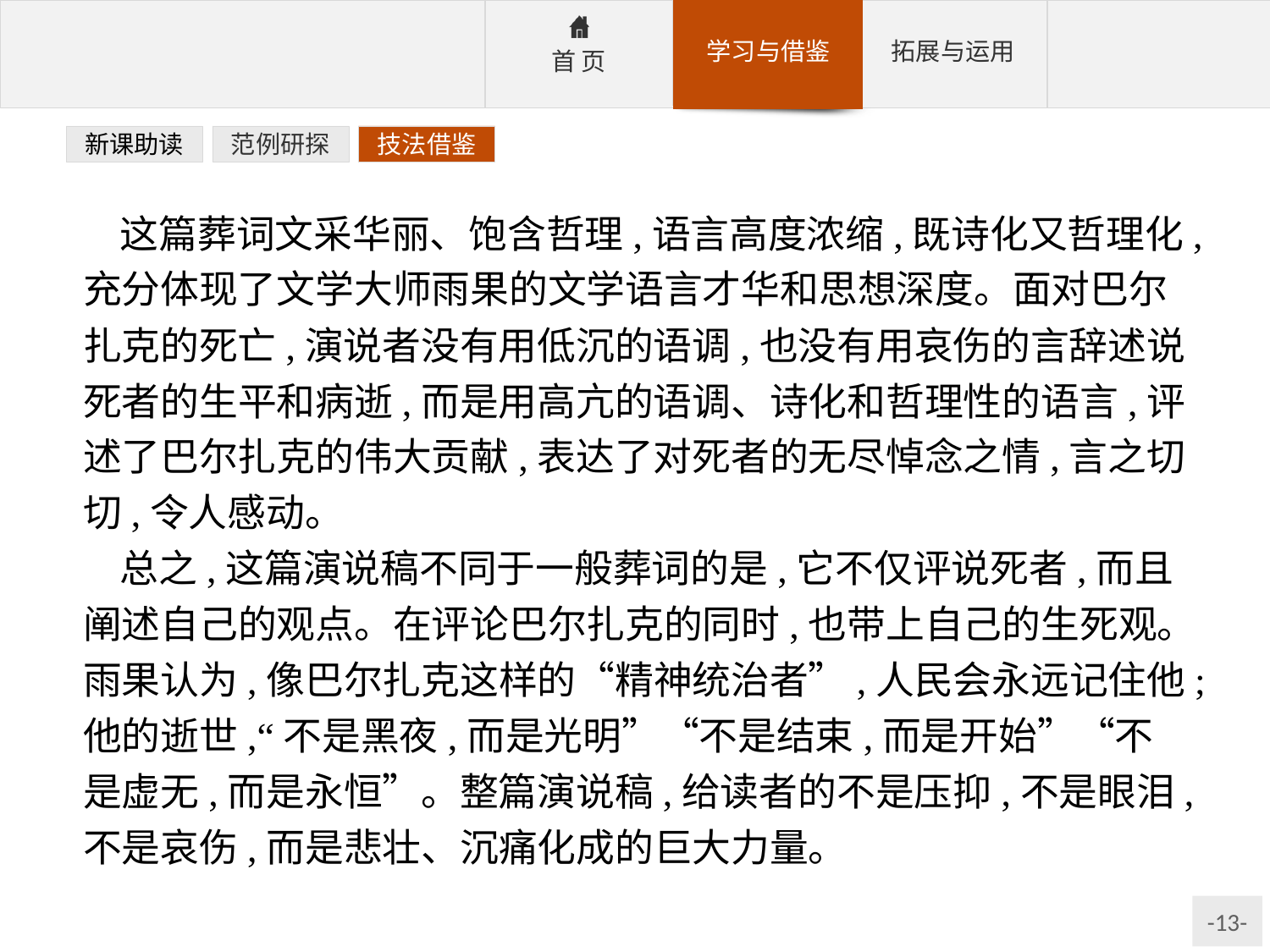

新课助读
范例研探
技法借鉴
这篇葬词文采华丽、饱含哲理,语言高度浓缩,既诗化又哲理化,充分体现了文学大师雨果的文学语言才华和思想深度。面对巴尔扎克的死亡,演说者没有用低沉的语调,也没有用哀伤的言辞述说死者的生平和病逝,而是用高亢的语调、诗化和哲理性的语言,评述了巴尔扎克的伟大贡献,表达了对死者的无尽悼念之情,言之切切,令人感动。
总之,这篇演说稿不同于一般葬词的是,它不仅评说死者,而且阐述自己的观点。在评论巴尔扎克的同时,也带上自己的生死观。雨果认为,像巴尔扎克这样的“精神统治者”,人民会永远记住他;他的逝世,“不是黑夜,而是光明”“不是结束,而是开始”“不是虚无,而是永恒”。整篇演说稿,给读者的不是压抑,不是眼泪,不是哀伤,而是悲壮、沉痛化成的巨大力量。